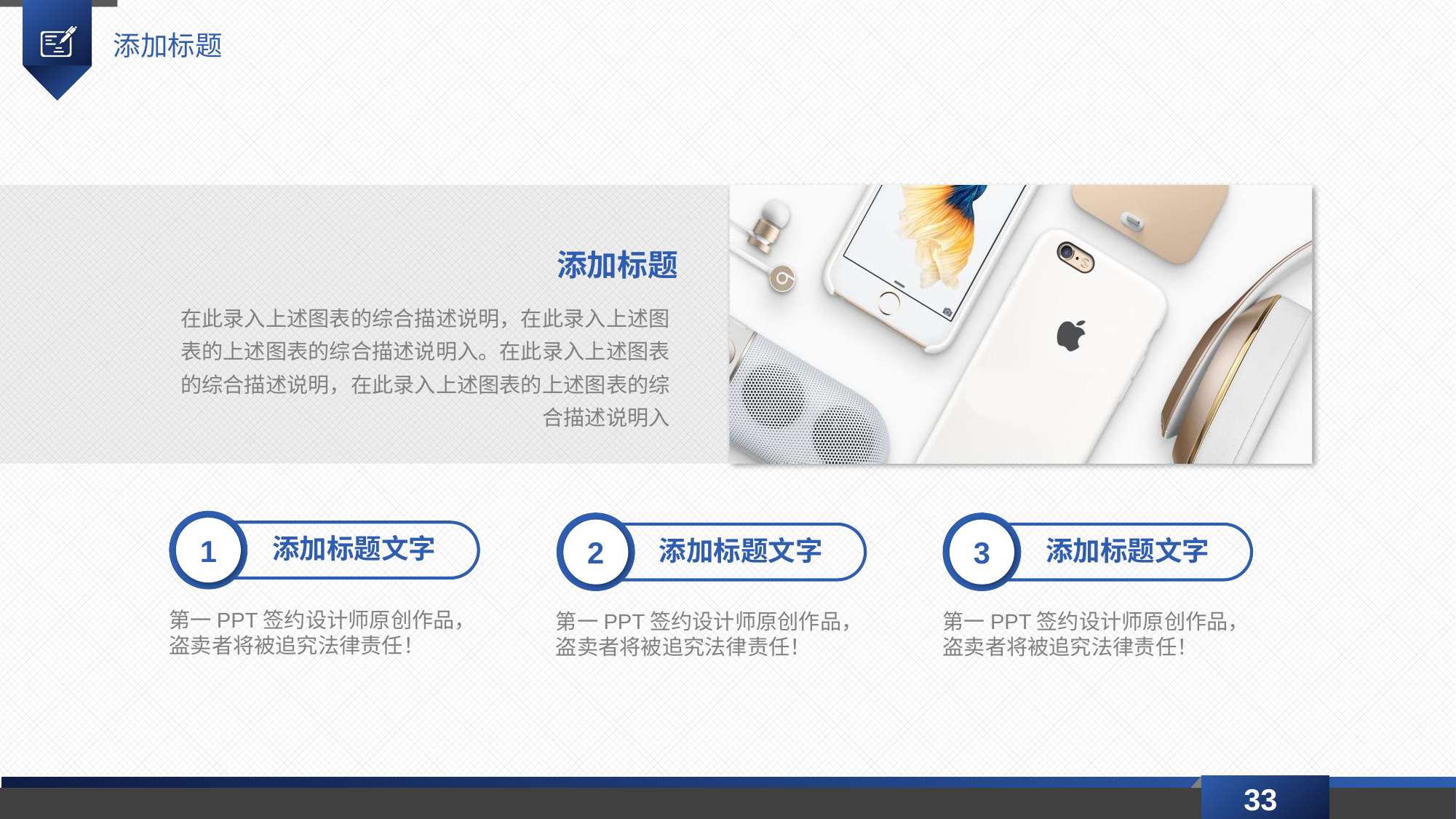

添加标题

添加标题
在此录入上述图表的综合描述说明，在此录入上述图表的上述图表的综合描述说明入。在此录入上述图表的综合描述说明，在此录入上述图表的上述图表的综合描述说明入

1

2

3

添加标题文字
添加标题文字
添加标题文字
第一PPT签约设计师原创作品，盗卖者将被追究法律责任！
第一PPT签约设计师原创作品，盗卖者将被追究法律责任！
第一PPT签约设计师原创作品，盗卖者将被追究法律责任！

33

延时符